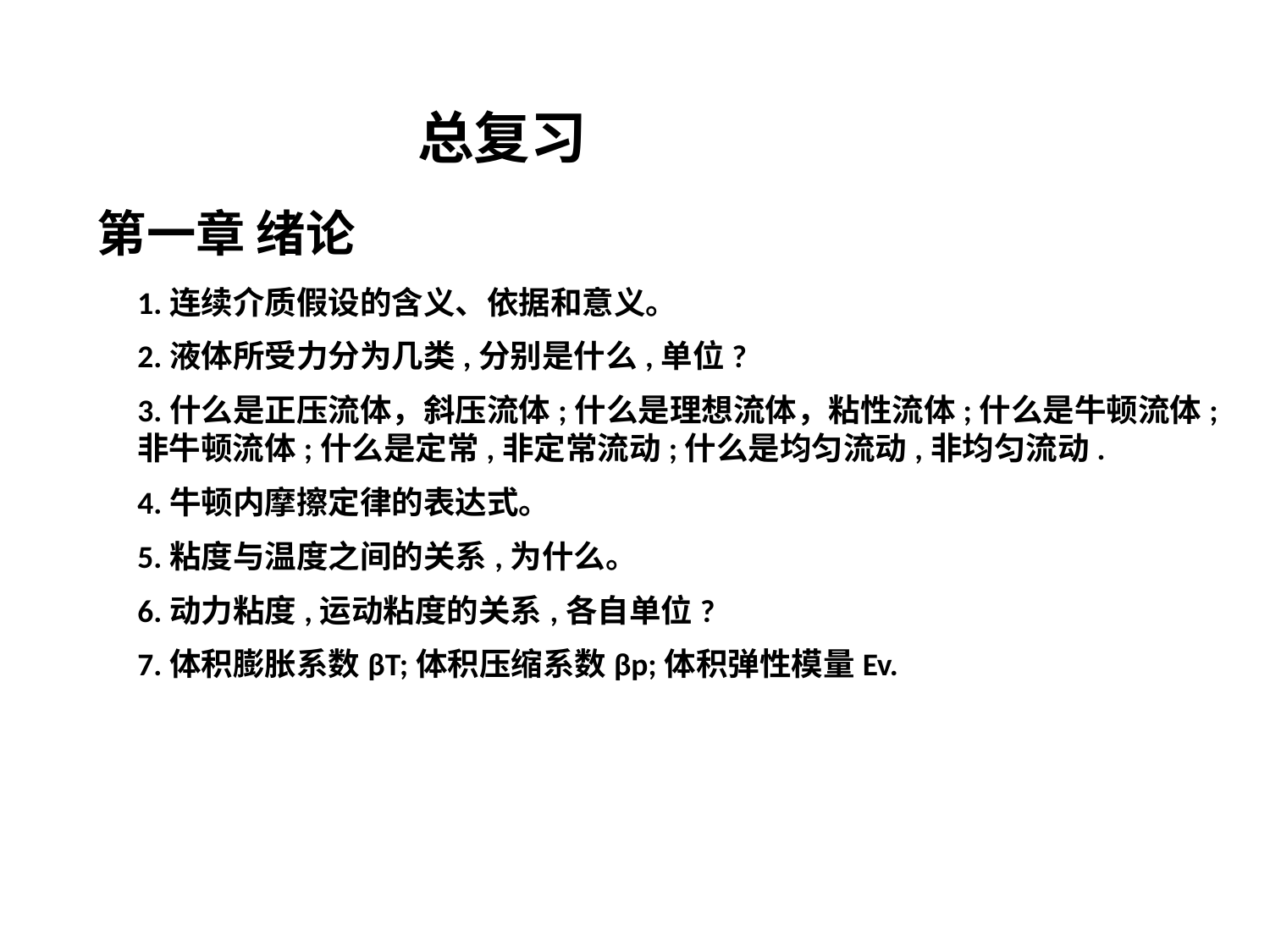

总复习
第一章 绪论
1.连续介质假设的含义、依据和意义。
2.液体所受力分为几类,分别是什么,单位?
3.什么是正压流体，斜压流体;什么是理想流体，粘性流体;什么是牛顿流体;非牛顿流体;什么是定常,非定常流动;什么是均匀流动,非均匀流动.
4.牛顿内摩擦定律的表达式。
5.粘度与温度之间的关系,为什么。
6.动力粘度,运动粘度的关系,各自单位?
7.体积膨胀系数βT;体积压缩系数βp;体积弹性模量Ev.